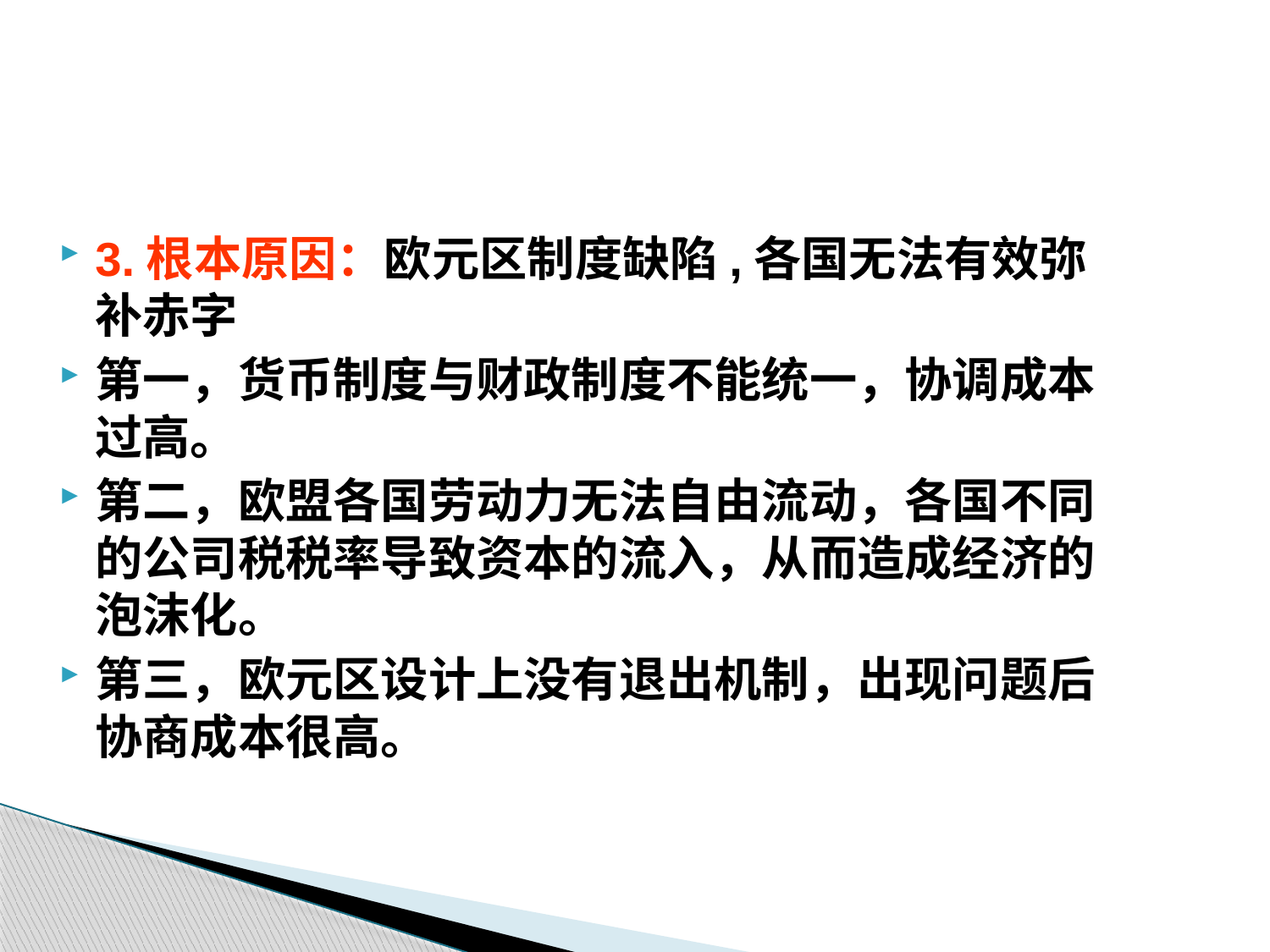

#
3.根本原因：欧元区制度缺陷,各国无法有效弥补赤字
第一，货币制度与财政制度不能统一，协调成本过高。
第二，欧盟各国劳动力无法自由流动，各国不同的公司税税率导致资本的流入，从而造成经济的泡沫化。
第三，欧元区设计上没有退出机制，出现问题后协商成本很高。